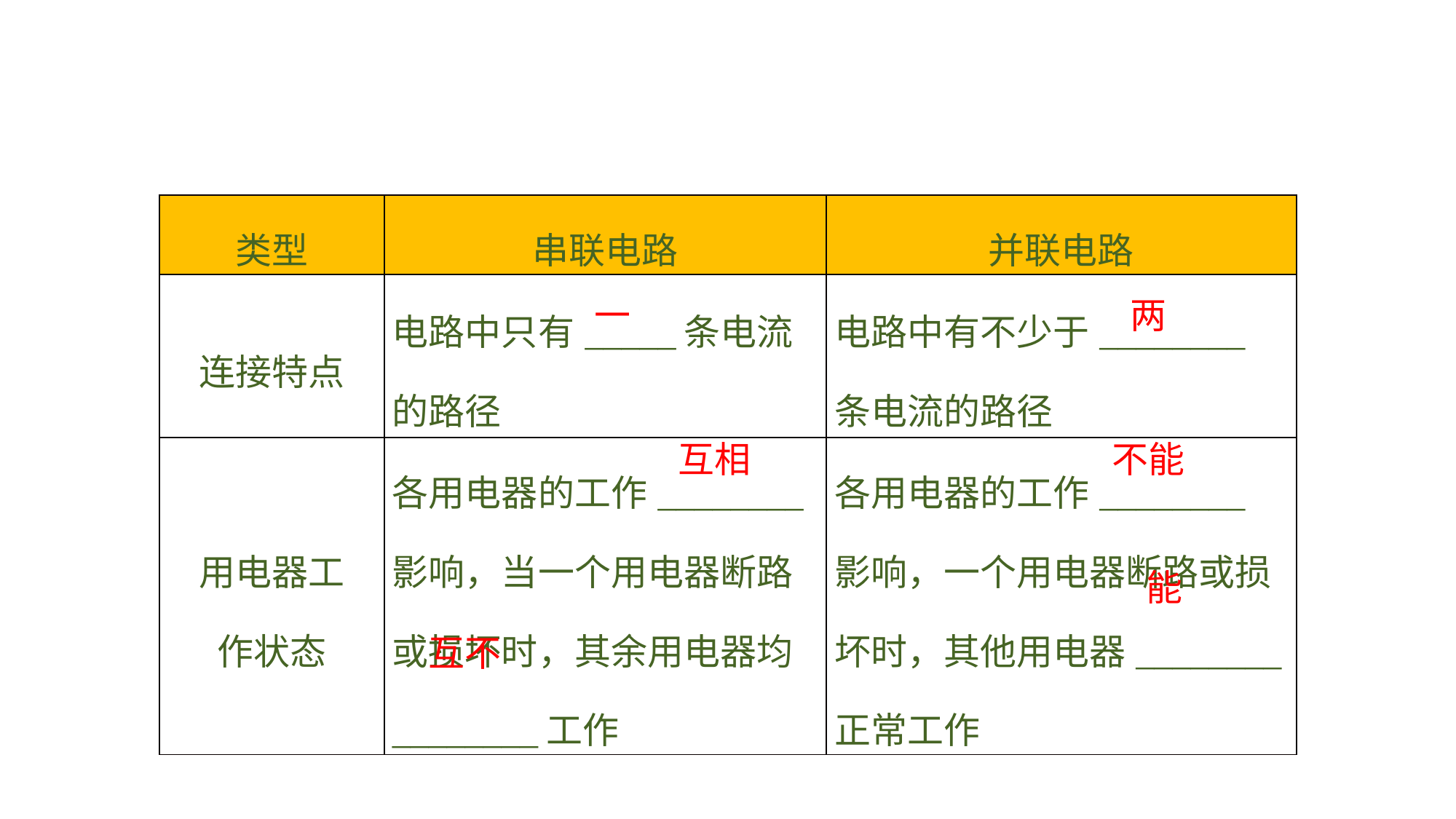

| 类型 | 串联电路 | 并联电路 |
| --- | --- | --- |
| 连接特点 | 电路中只有\_\_\_\_\_条电流的路径 | 电路中有不少于\_\_\_\_\_\_\_\_条电流的路径 |
| 用电器工 作状态 | 各用电器的工作\_\_\_\_\_\_\_\_影响，当一个用电器断路或损坏时，其余用电器均\_\_\_\_\_\_\_\_工作 | 各用电器的工作\_\_\_\_\_\_\_\_影响，一个用电器断路或损坏时，其他用电器\_\_\_\_\_\_\_\_正常工作 |
一
两
互相
不能
能
互不